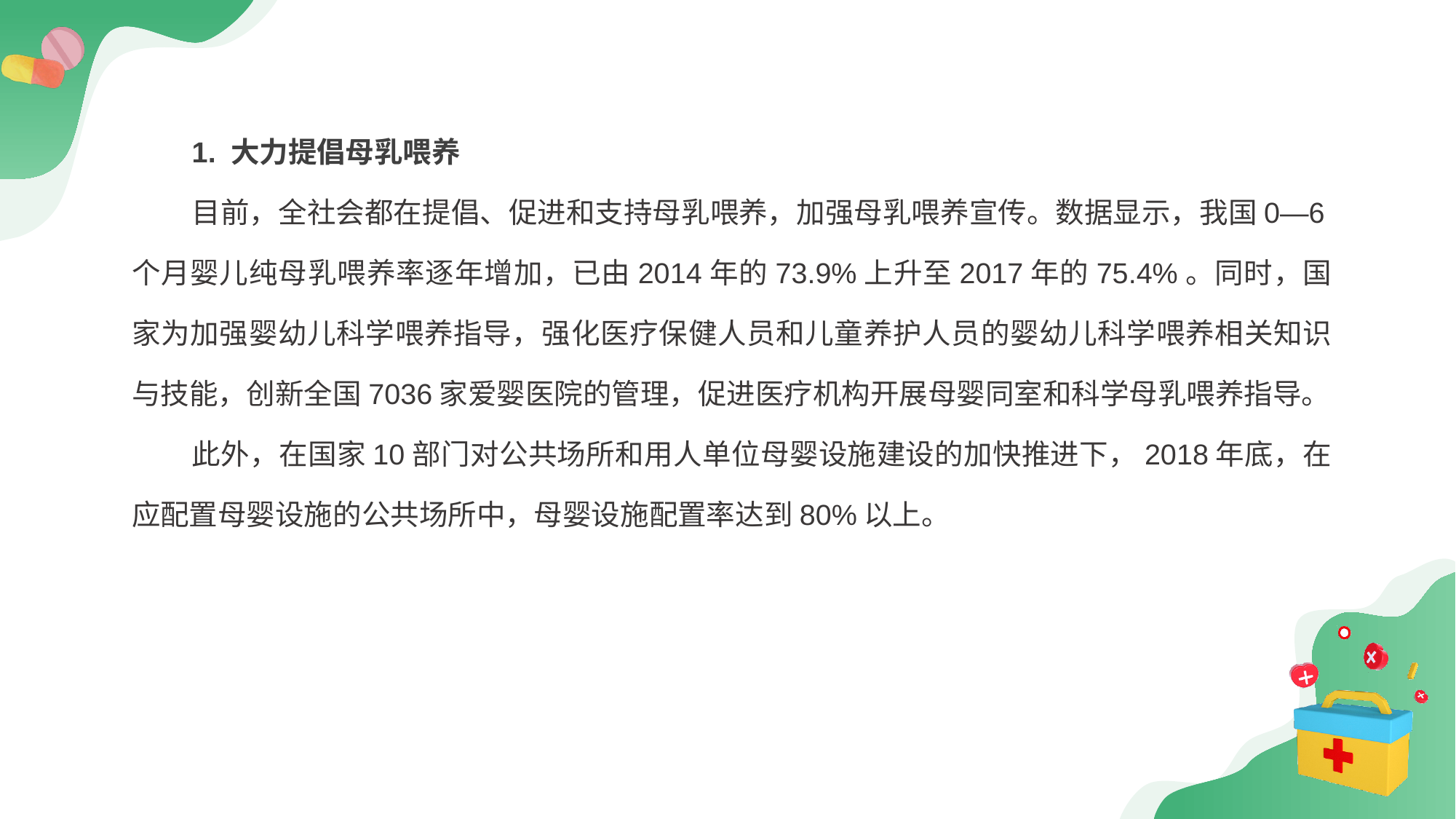

1. 大力提倡母乳喂养
目前，全社会都在提倡、促进和支持母乳喂养，加强母乳喂养宣传。数据显示，我国0—6个月婴儿纯母乳喂养率逐年增加，已由2014年的73.9%上升至2017年的75.4%。同时，国家为加强婴幼儿科学喂养指导，强化医疗保健人员和儿童养护人员的婴幼儿科学喂养相关知识与技能，创新全国7036家爱婴医院的管理，促进医疗机构开展母婴同室和科学母乳喂养指导。
此外，在国家10部门对公共场所和用人单位母婴设施建设的加快推进下，2018年底，在应配置母婴设施的公共场所中，母婴设施配置率达到80%以上。